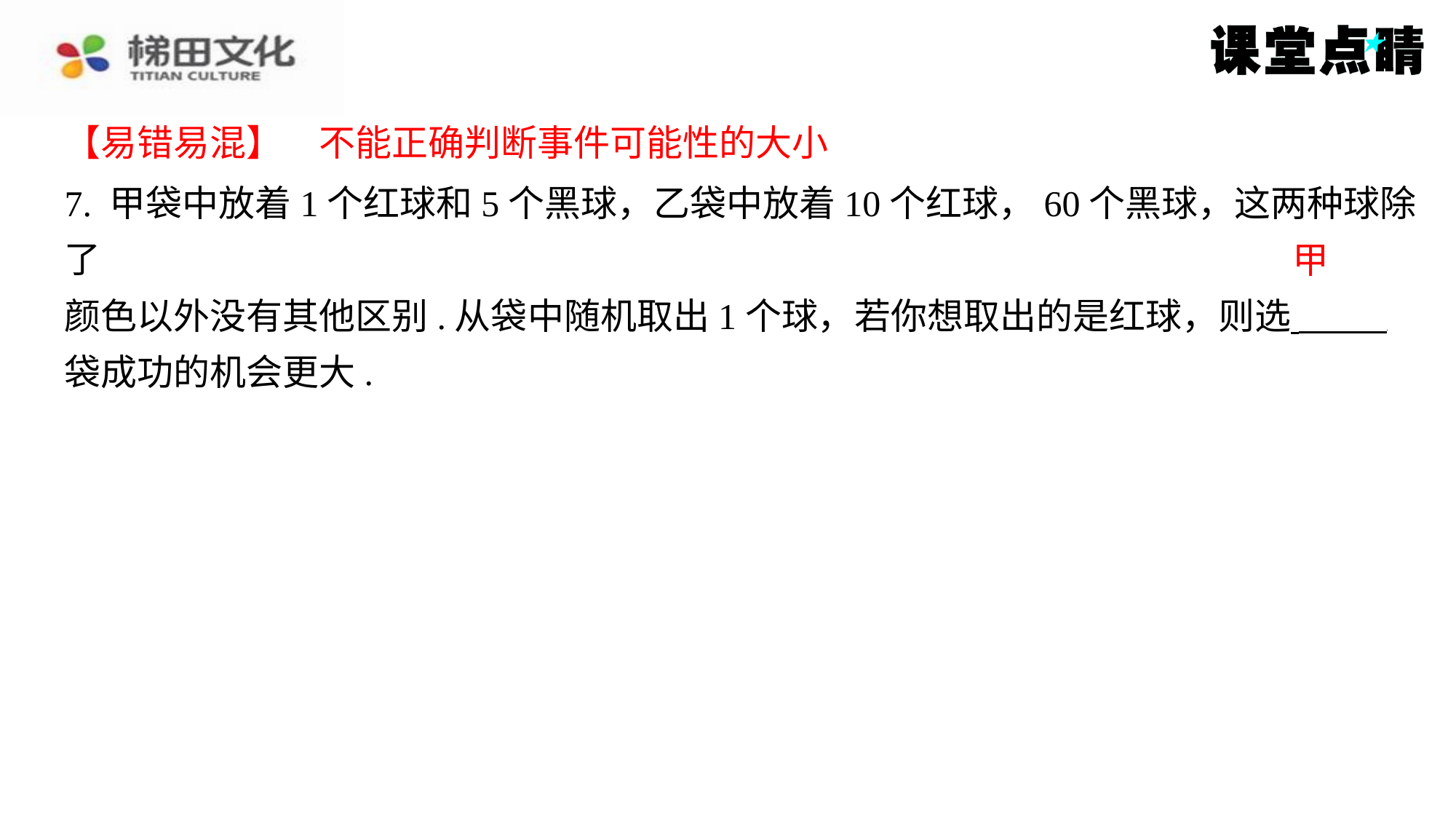

【易错易混】　不能正确判断事件可能性的大小
【易错易混】　不能正确判断事件可能性的大小
7. 甲袋中放着1个红球和5个黑球，乙袋中放着10个红球，60个黑球，这两种球除了
颜色以外没有其他区别.从袋中随机取出1个球，若你想取出的是红球，则选               ⁠
袋成功的机会更大.
甲